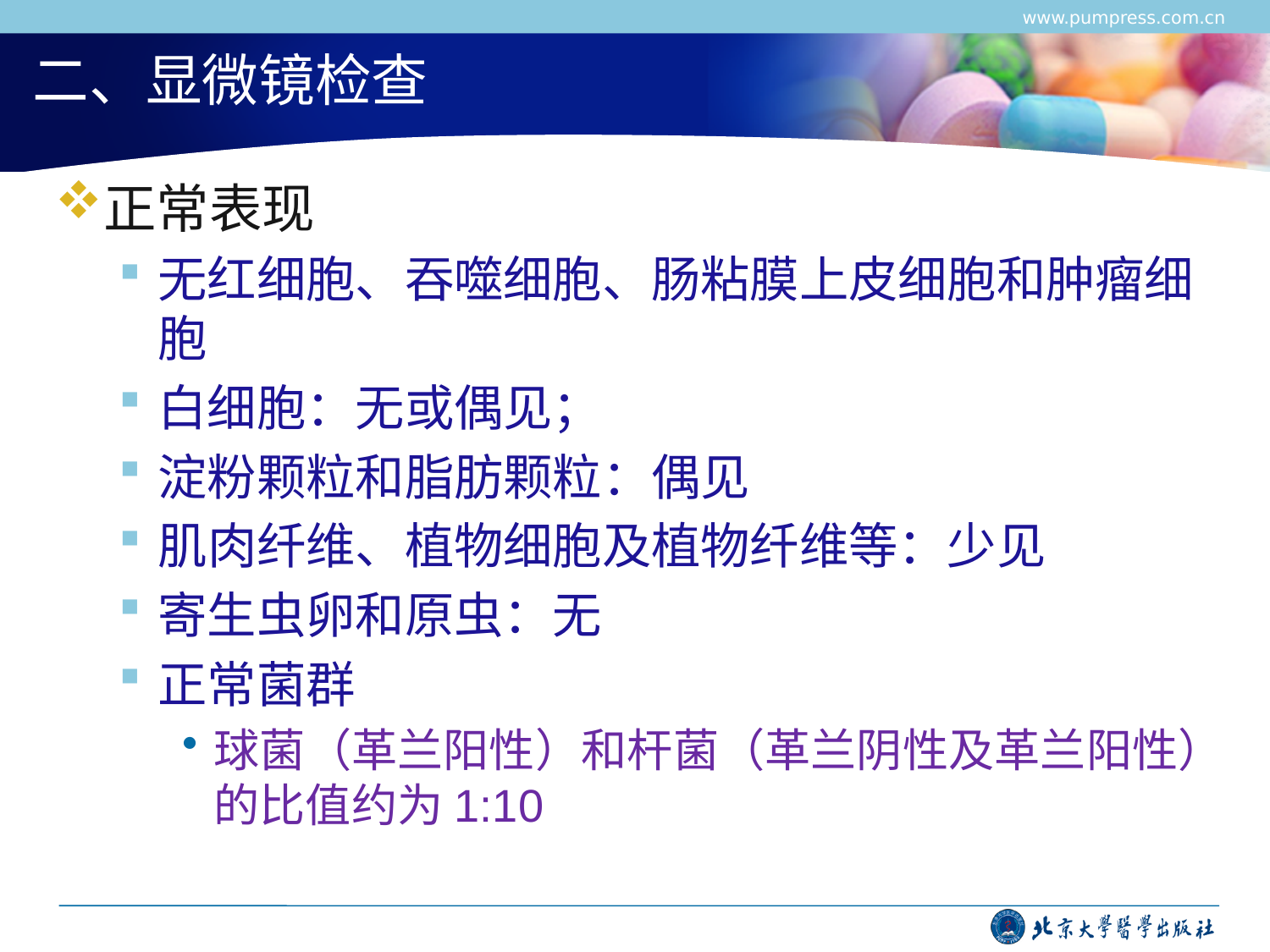

www.pumpress.com.cn
# 二、显微镜检查
正常表现
无红细胞、吞噬细胞、肠粘膜上皮细胞和肿瘤细胞
白细胞：无或偶见；
淀粉颗粒和脂肪颗粒：偶见
肌肉纤维、植物细胞及植物纤维等：少见
寄生虫卵和原虫：无
正常菌群
球菌（革兰阳性）和杆菌（革兰阴性及革兰阳性）的比值约为1:10